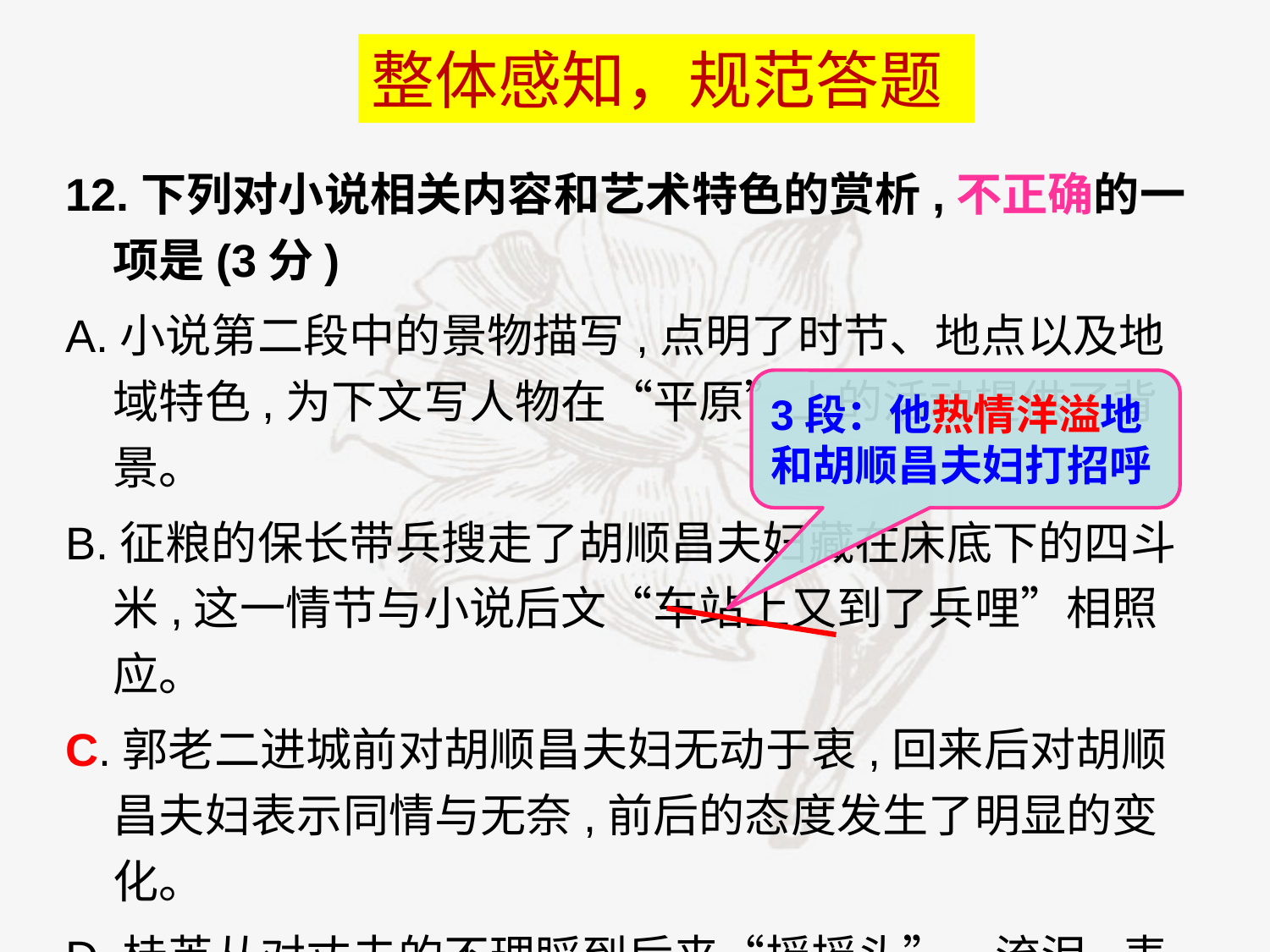

整体感知，规范答题
12.下列对小说相关内容和艺术特色的赏析,不正确的一项是(3分)
A.小说第二段中的景物描写,点明了时节、地点以及地域特色,为下文写人物在“平原”上的活动提供了背景。
B.征粮的保长带兵搜走了胡顺昌夫妇藏在床底下的四斗米,这一情节与小说后文“车站上又到了兵哩”相照应。
C.郭老二进城前对胡顺昌夫妇无动于衷,回来后对胡顺昌夫妇表示同情与无奈,前后的态度发生了明显的变化。
D.桂英从对丈夫的不理睬到后来“摇摇头”、流泪,表现她最终原谅了丈夫,这一过程也流露出她对命运的妥协。
3段：他热情洋溢地和胡顺昌夫妇打招呼